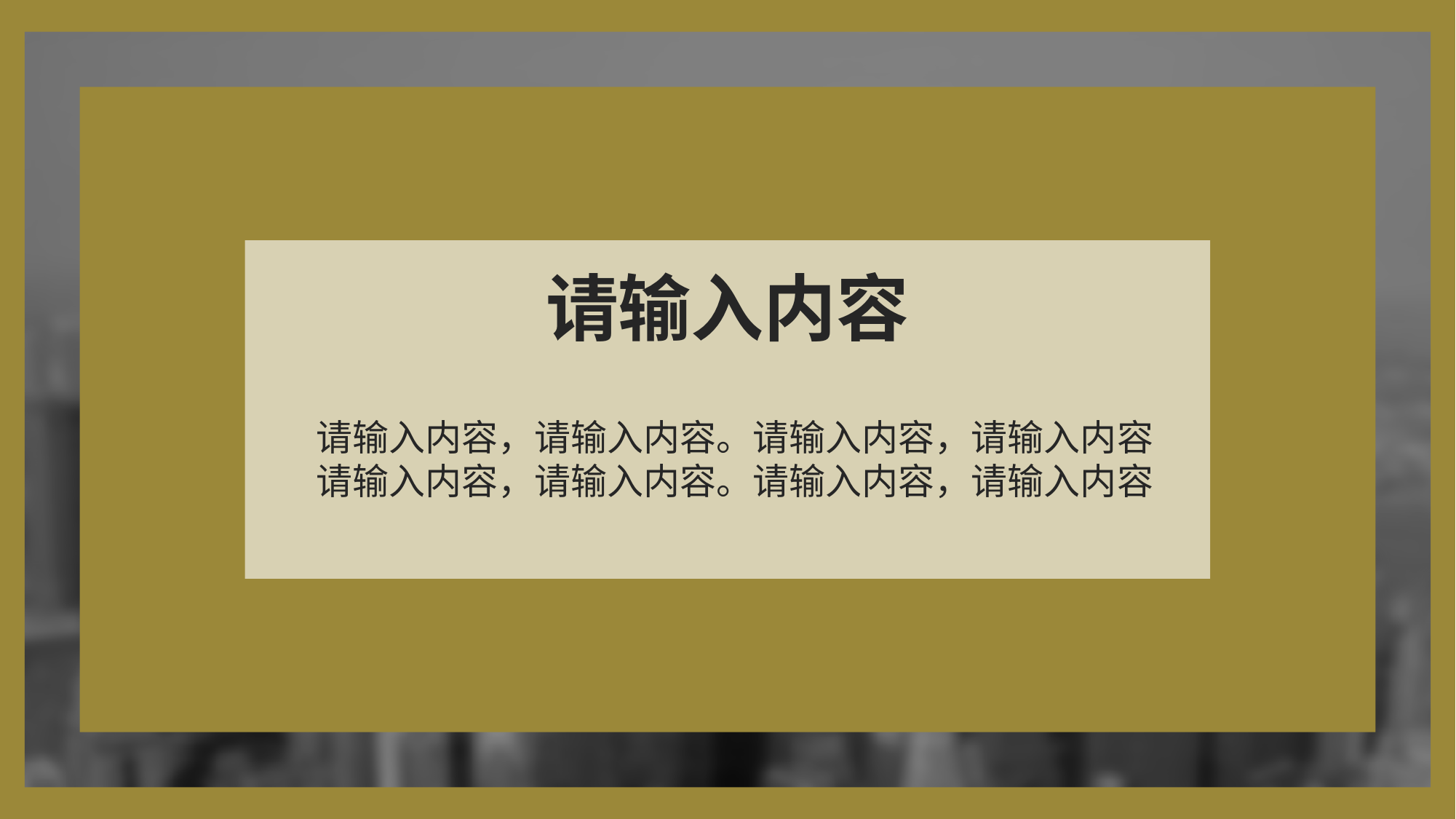

请输入内容
请输入内容，请输入内容。请输入内容，请输入内容
请输入内容，请输入内容。请输入内容，请输入内容